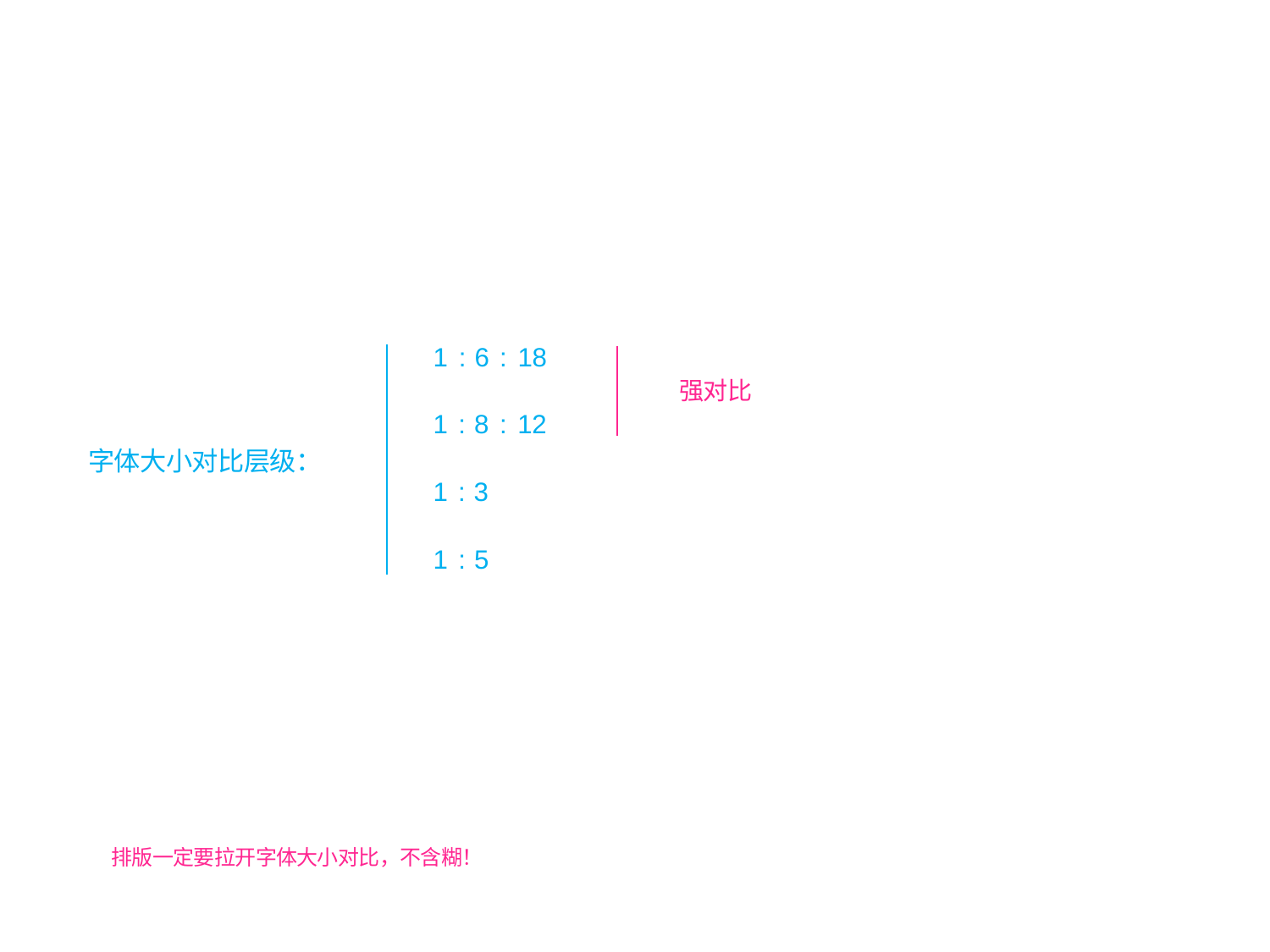

1 : 6 : 18

1 : 8 : 12

1 : 3

1 : 5

强对比

字体大小对比层级：

排版一定要拉开字体大小对比，不含糊！